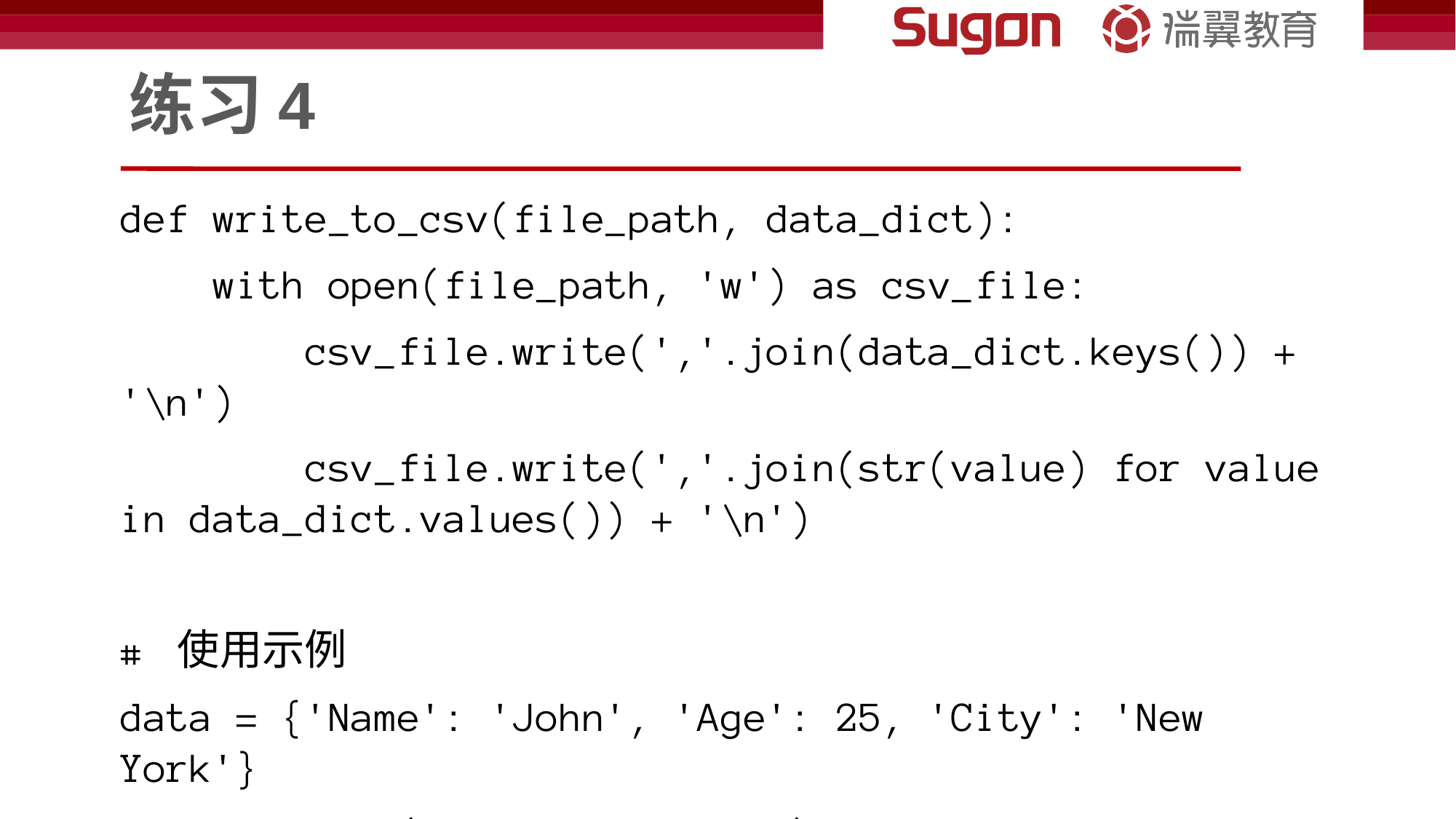

# 练习4
def write_to_csv(file_path, data_dict):
    with open(file_path, 'w') as csv_file:
        csv_file.write(','.join(data_dict.keys()) + '\n')
        csv_file.write(','.join(str(value) for value in data_dict.values()) + '\n')

# 使用示例
data = {'Name': 'John', 'Age': 25, 'City': 'New York'}
write_to_csv('data.csv', data)